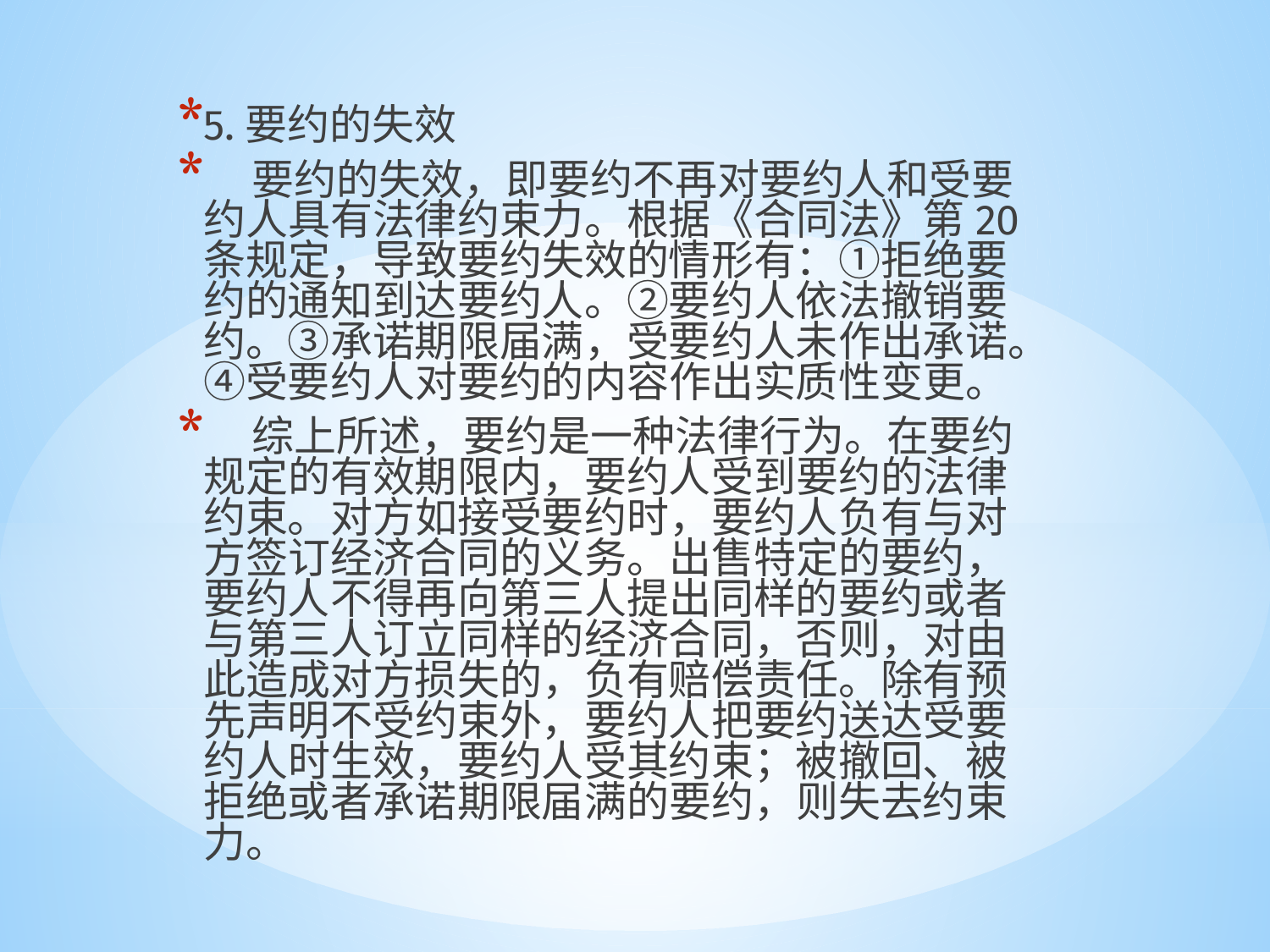

5.要约的失效
    要约的失效，即要约不再对要约人和受要约人具有法律约束力。根据《合同法》第20条规定，导致要约失效的情形有：①拒绝要约的通知到达要约人。②要约人依法撤销要约。③承诺期限届满，受要约人未作出承诺。④受要约人对要约的内容作出实质性变更。
    综上所述，要约是一种法律行为。在要约规定的有效期限内，要约人受到要约的法律约束。对方如接受要约时，要约人负有与对方签订经济合同的义务。出售特定的要约，要约人不得再向第三人提出同样的要约或者与第三人订立同样的经济合同，否则，对由此造成对方损失的，负有赔偿责任。除有预先声明不受约束外，要约人把要约送达受要约人时生效，要约人受其约束；被撤回、被拒绝或者承诺期限届满的要约，则失去约束力。
#